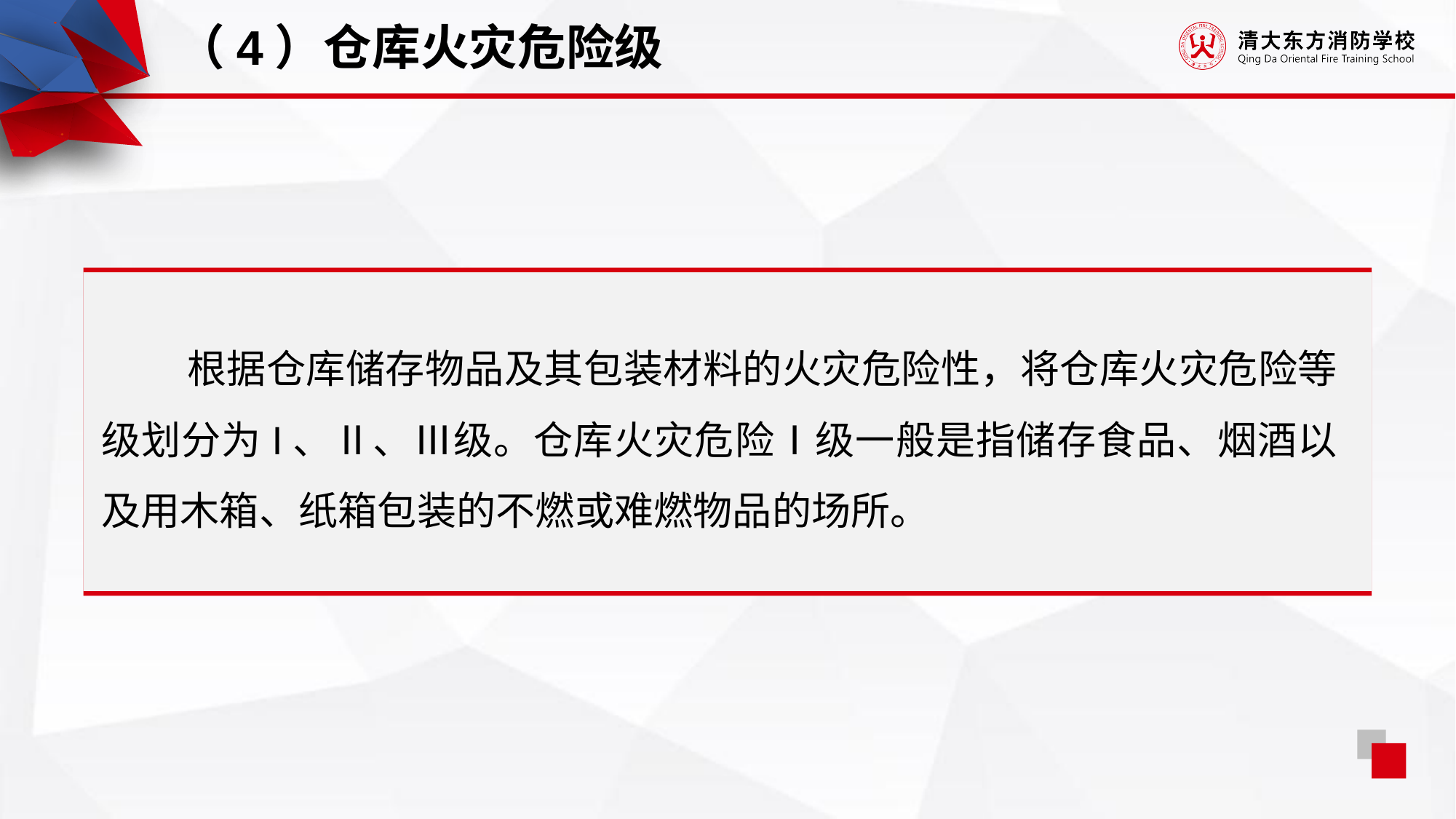

（4）仓库火灾危险级

根据仓库储存物品及其包装材料的火灾危险性，将仓库火灾危险等级划分为I、Ⅱ、Ⅲ级。仓库火灾危险Ⅰ级一般是指储存食品、烟酒以及用木箱、纸箱包装的不燃或难燃物品的场所。